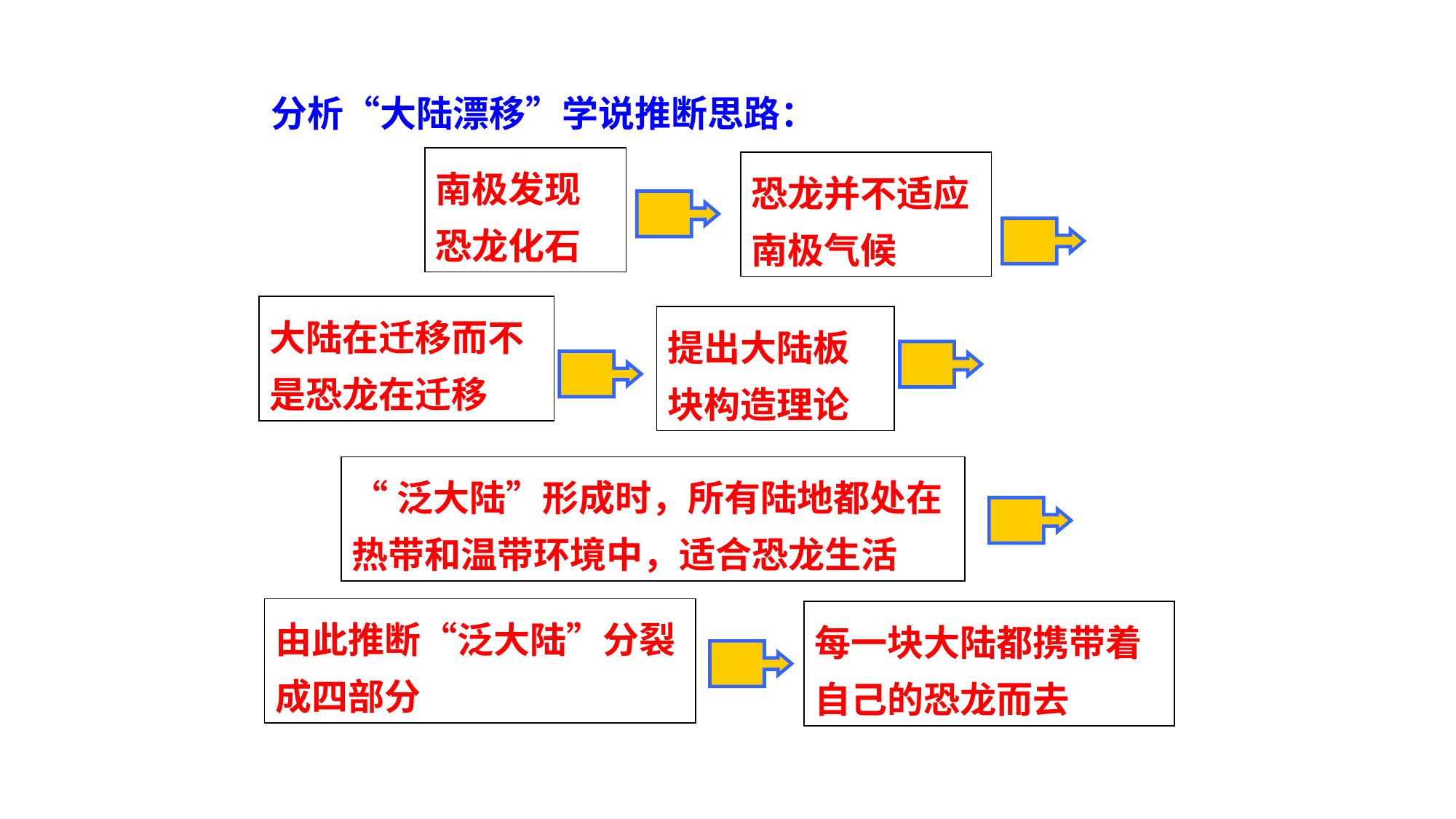

分析“大陆漂移”学说推断思路：
南极发现恐龙化石
恐龙并不适应南极气候

大陆在迁移而不是恐龙在迁移
提出大陆板块构造理论

“泛大陆”形成时，所有陆地都处在热带和温带环境中，适合恐龙生活

由此推断“泛大陆”分裂成四部分
每一块大陆都携带着自己的恐龙而去